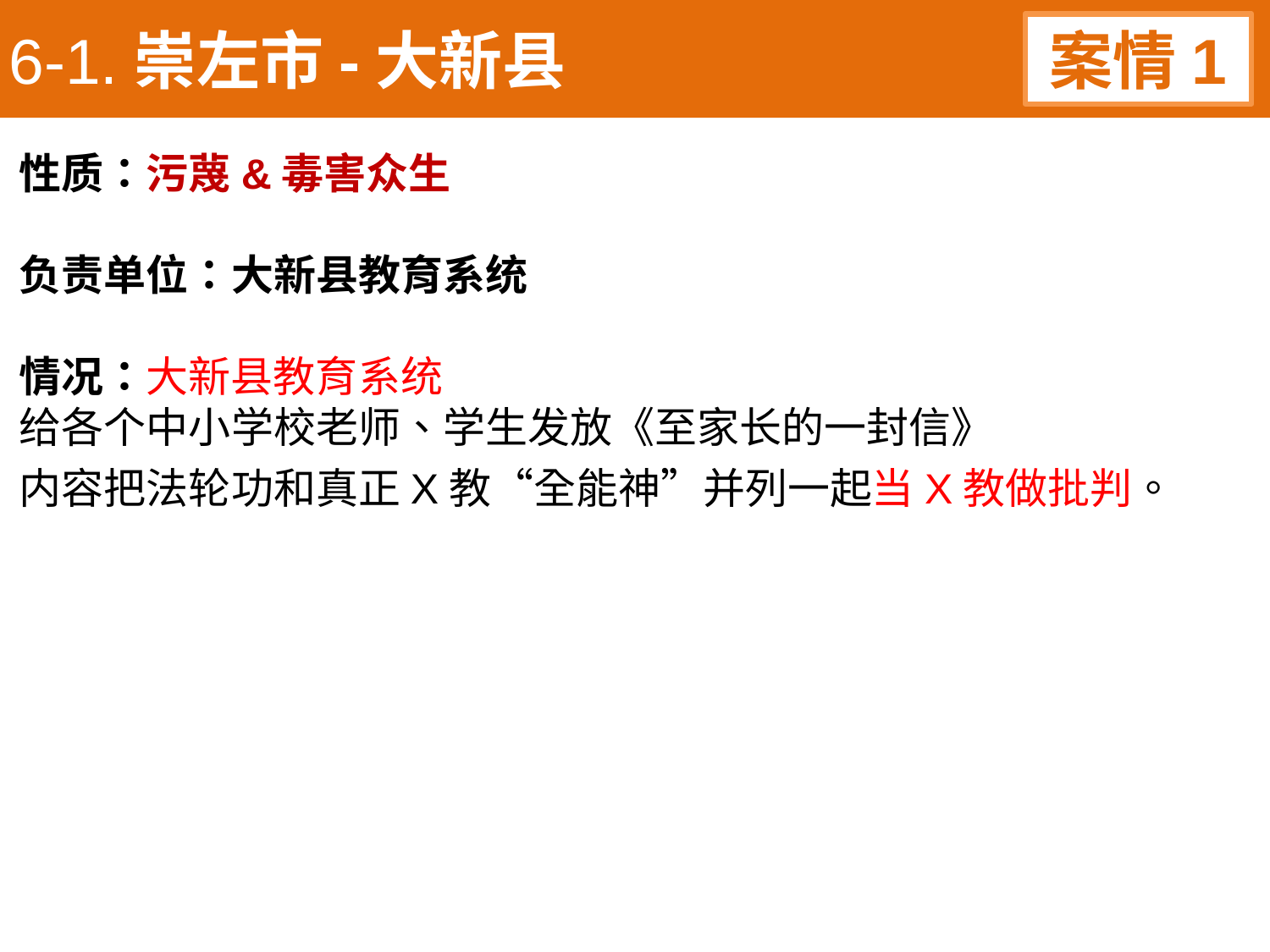

6-1.崇左市-大新县
案情1

性质：污蔑&毒害众生

负责单位：大新县教育系统

情况：大新县教育系统
给各个中小学校老师、学生发放《至家长的一封信》
内容把法轮功和真正X教“全能神”并列一起当X教做批判。